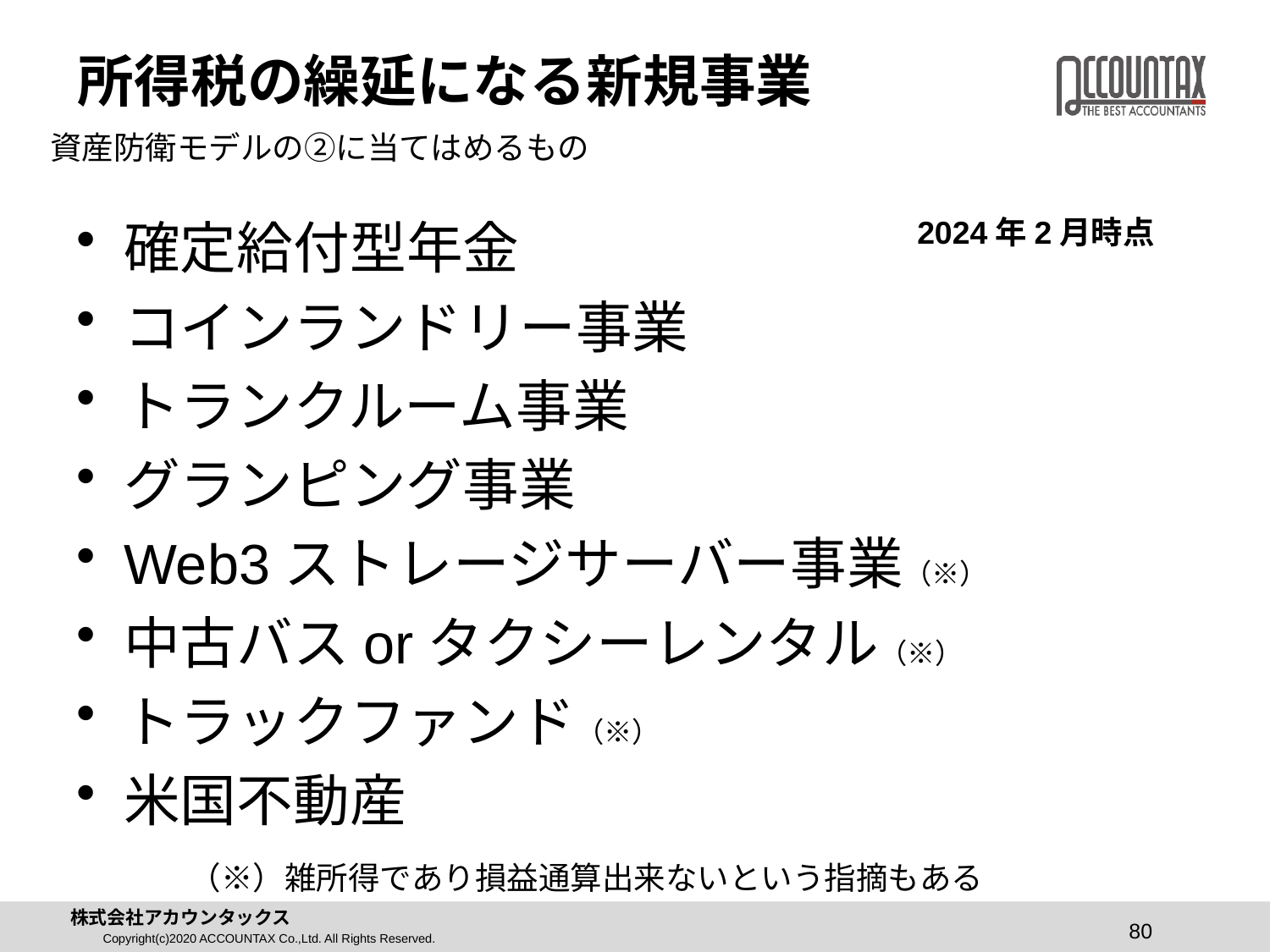

# 所得税の繰延になる新規事業
資産防衛モデルの②に当てはめるもの
確定給付型年金
コインランドリー事業
トランクルーム事業
グランピング事業
Web3ストレージサーバー事業（※）
中古バスorタクシーレンタル（※）
トラックファンド（※）
米国不動産

2024年2月時点
（※）雑所得であり損益通算出来ないという指摘もある
80